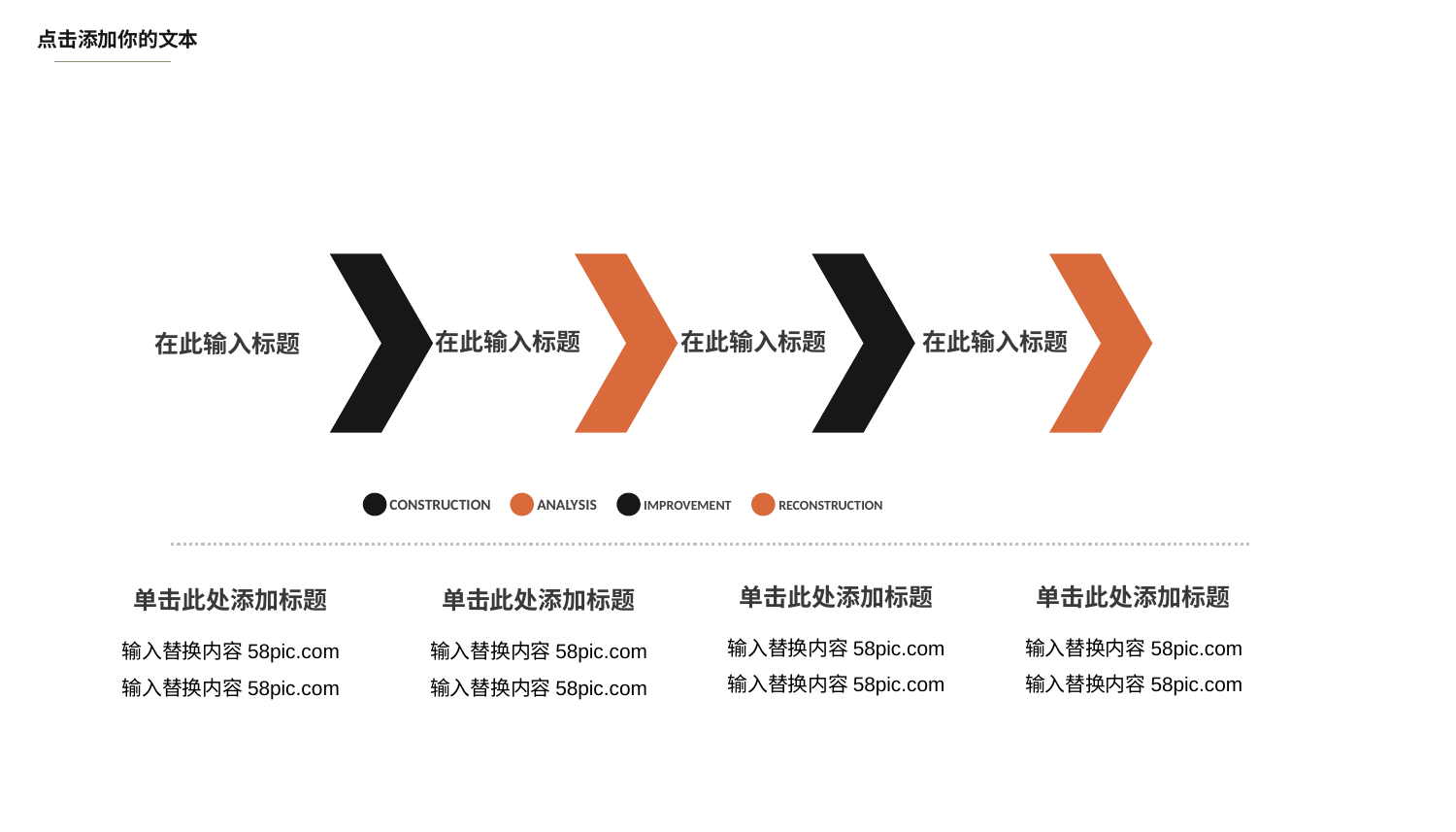

点击添加你的文本

在此输入标题
在此输入标题
在此输入标题
在此输入标题

CONSTRUCTION

ANALYSIS

IMPROVEMENT

RECONSTRUCTION
单击此处添加标题
单击此处添加标题
单击此处添加标题
单击此处添加标题
输入替换内容58pic.com
输入替换内容58pic.com
输入替换内容58pic.com
输入替换内容58pic.com
输入替换内容58pic.com
输入替换内容58pic.com
输入替换内容58pic.com
输入替换内容58pic.com